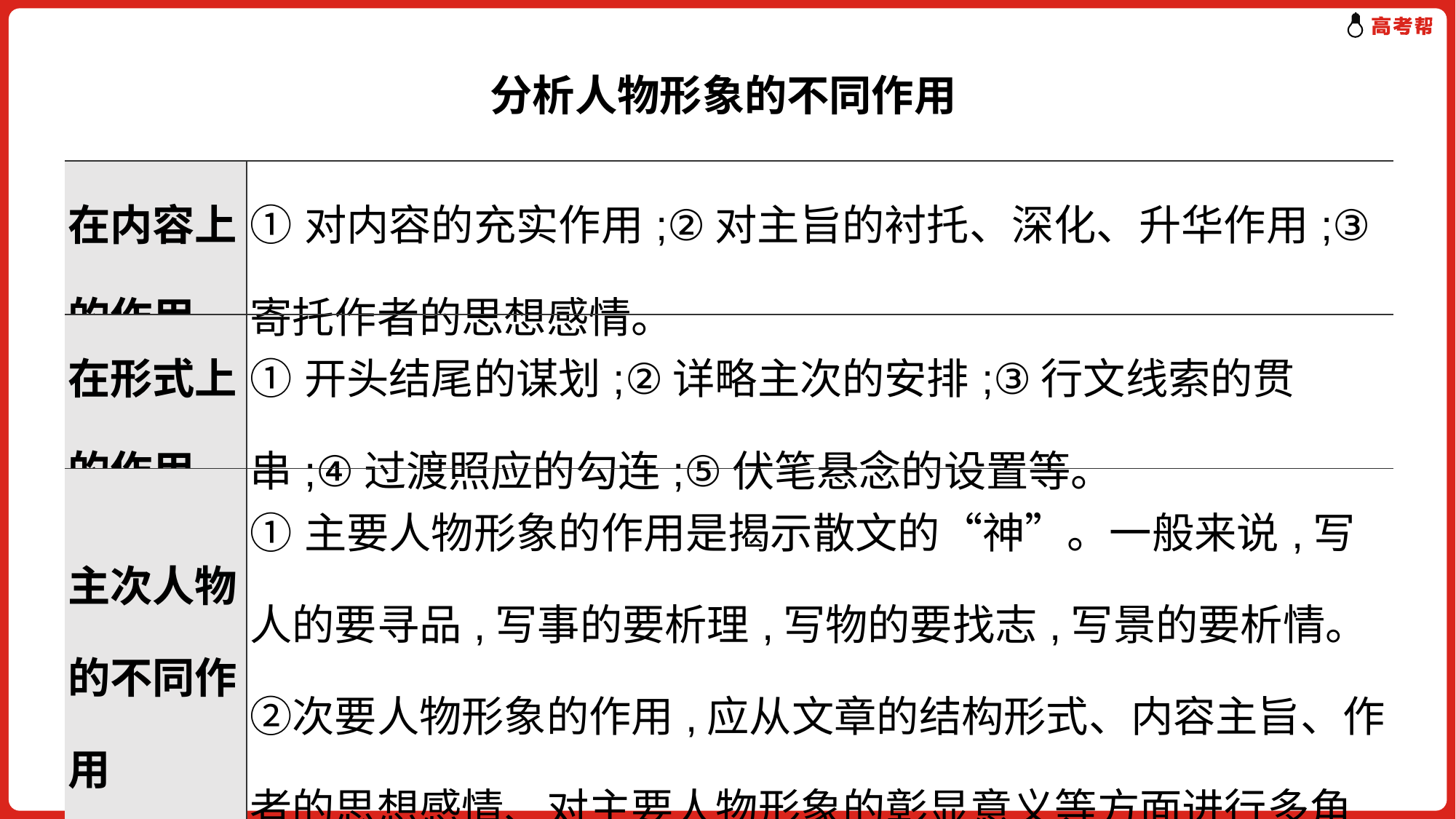

分析人物形象的不同作用
| 在内容上的作用 | ①对内容的充实作用;②对主旨的衬托、深化、升华作用;③寄托作者的思想感情。 |
| --- | --- |
| 在形式上的作用 | ①开头结尾的谋划;②详略主次的安排;③行文线索的贯串;④过渡照应的勾连;⑤伏笔悬念的设置等。 |
| 主次人物的不同作用 | ①主要人物形象的作用是揭示散文的“神”。一般来说,写人的要寻品,写事的要析理,写物的要找志,写景的要析情。②次要人物形象的作用,应从文章的结构形式、内容主旨、作者的思想感情、对主要人物形象的彰显意义等方面进行多角度思考。 |